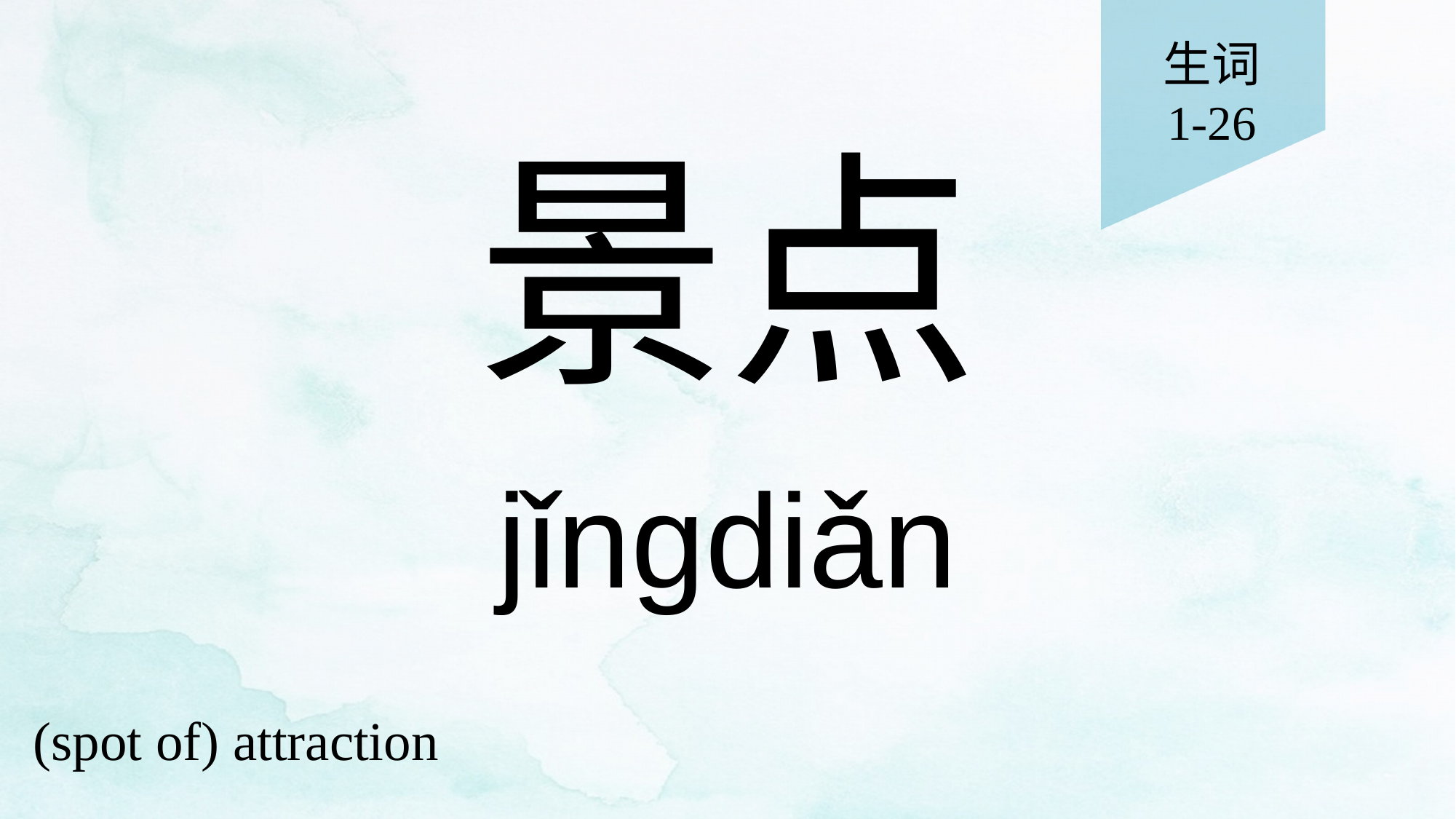

生词
1-26
# 景点
jǐngdiǎn
(spot of) attraction